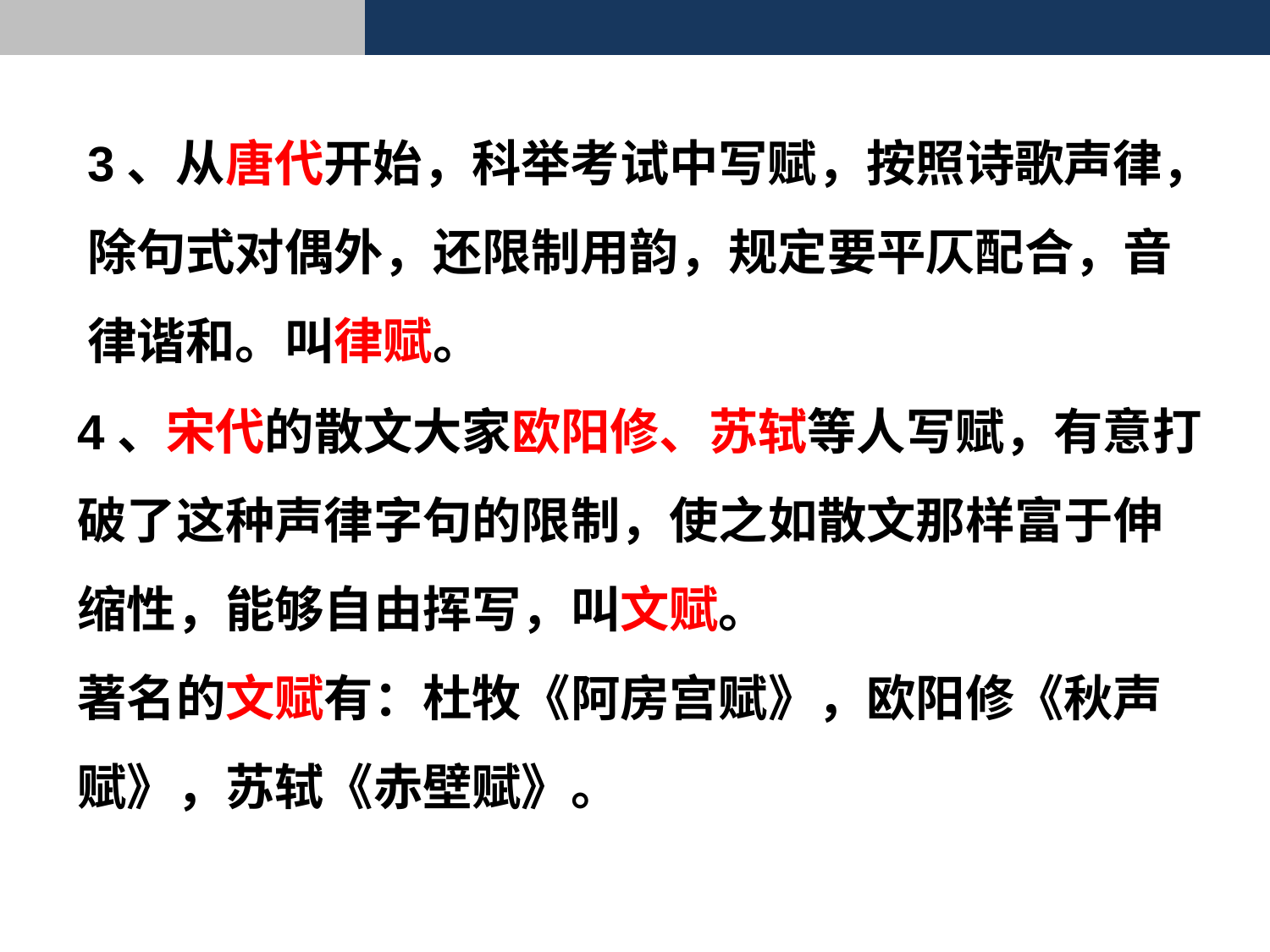

3、从唐代开始，科举考试中写赋，按照诗歌声律，除句式对偶外，还限制用韵，规定要平仄配合，音律谐和。叫律赋。
4、宋代的散文大家欧阳修、苏轼等人写赋，有意打破了这种声律字句的限制，使之如散文那样富于伸缩性，能够自由挥写，叫文赋。
著名的文赋有：杜牧《阿房宫赋》，欧阳修《秋声赋》，苏轼《赤壁赋》。